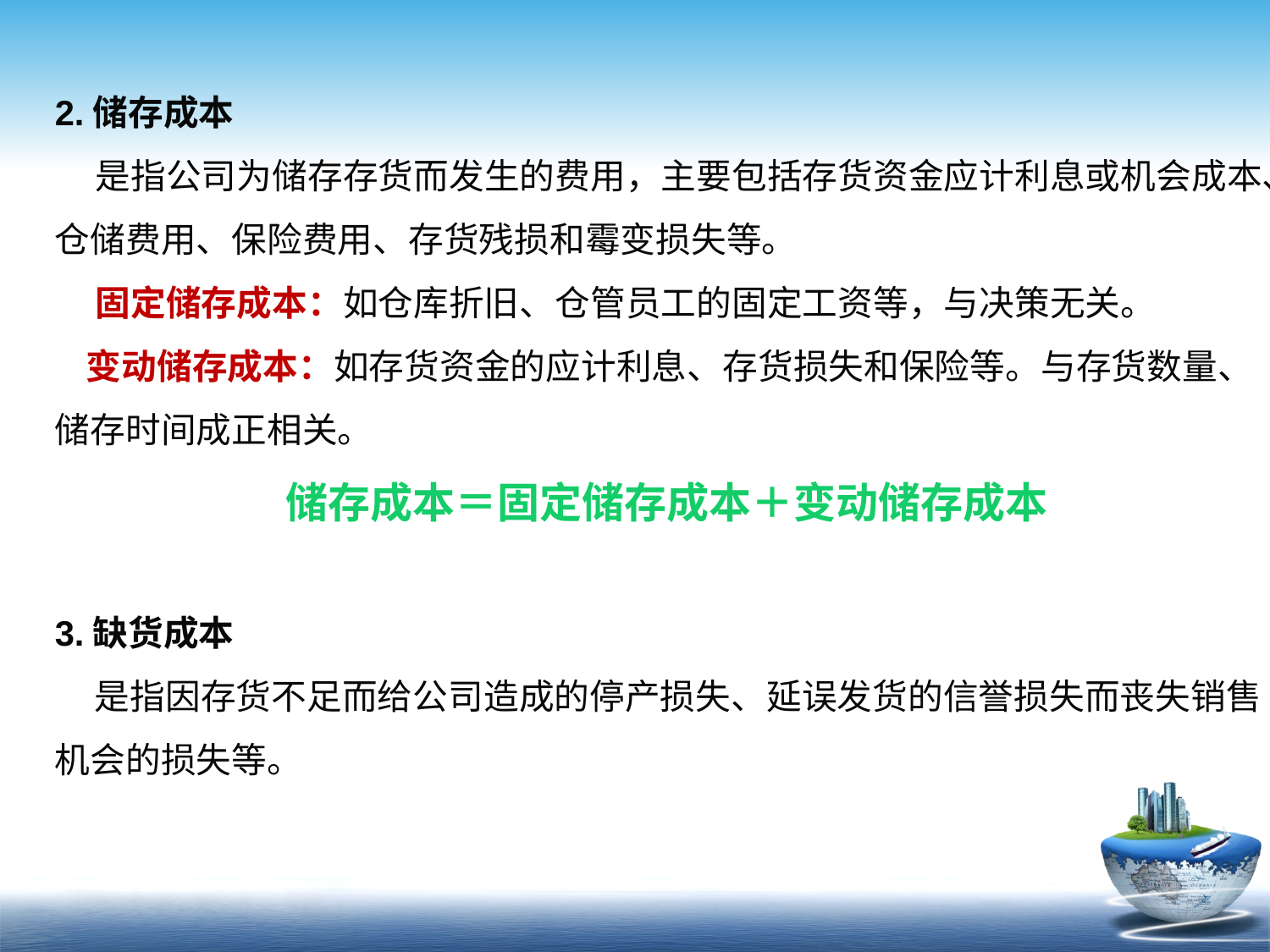

2.储存成本
    是指公司为储存存货而发生的费用，主要包括存货资金应计利息或机会成本、仓储费用、保险费用、存货残损和霉变损失等。
    固定储存成本：如仓库折旧、仓管员工的固定工资等，与决策无关。
    变动储存成本：如存货资金的应计利息、存货损失和保险等。与存货数量、储存时间成正相关。
储存成本＝固定储存成本＋变动储存成本

3.缺货成本
    是指因存货不足而给公司造成的停产损失、延误发货的信誉损失而丧失销售机会的损失等。